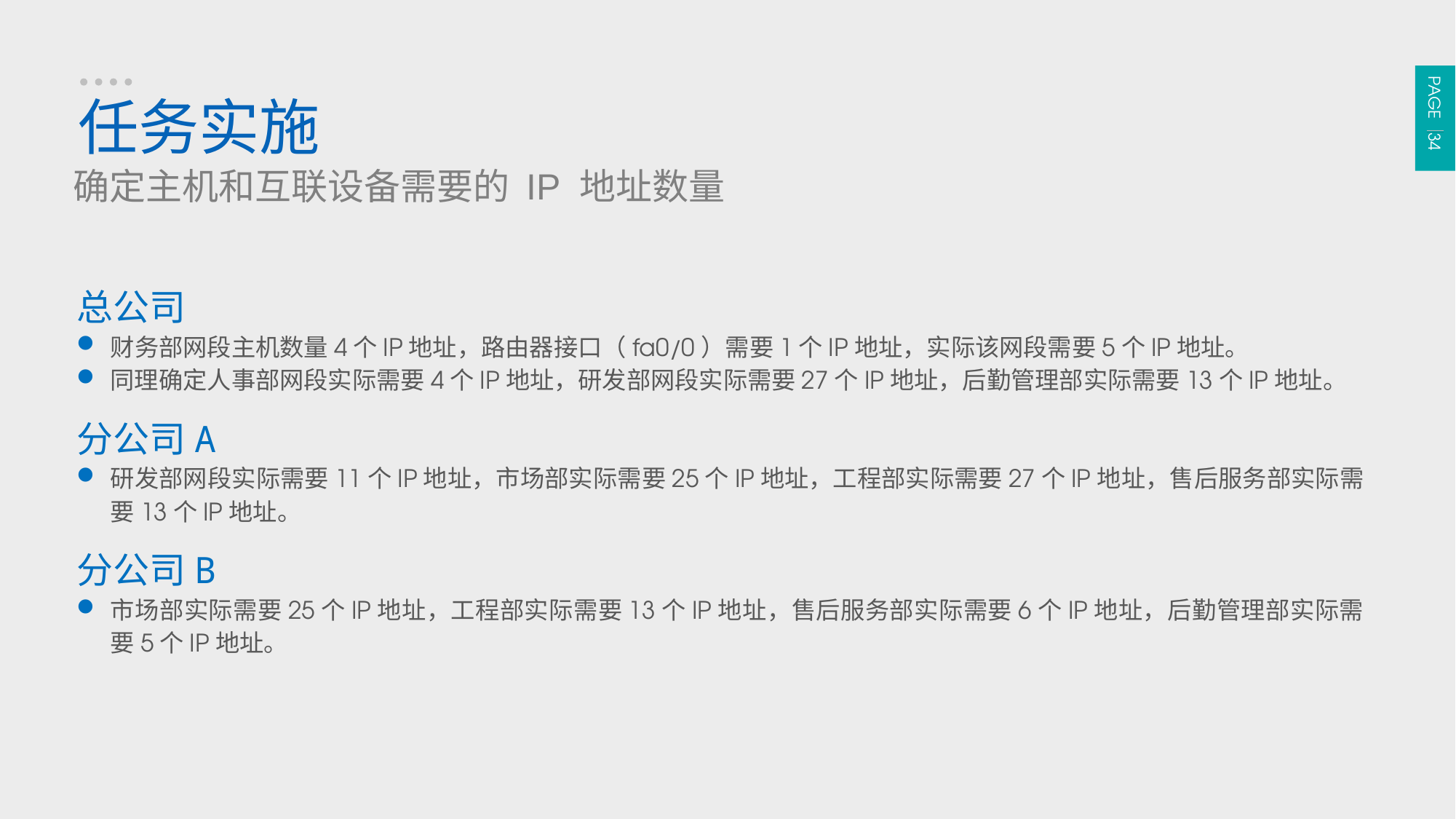

PAGE   34
任务实施
确定主机和互联设备需要的 IP 地址数量
总公司
财务部网段主机数量4个IP地址，路由器接口（fa0/0）需要1个IP地址，实际该网段需要5个IP地址。
同理确定人事部网段实际需要4个IP地址，研发部网段实际需要27个IP地址，后勤管理部实际需要13个IP地址。
分公司A
研发部网段实际需要11个IP地址，市场部实际需要25个IP地址，工程部实际需要27个IP地址，售后服务部实际需要13个IP地址。
分公司B
市场部实际需要25个IP地址，工程部实际需要13个IP地址，售后服务部实际需要6个IP地址，后勤管理部实际需要5个IP地址。